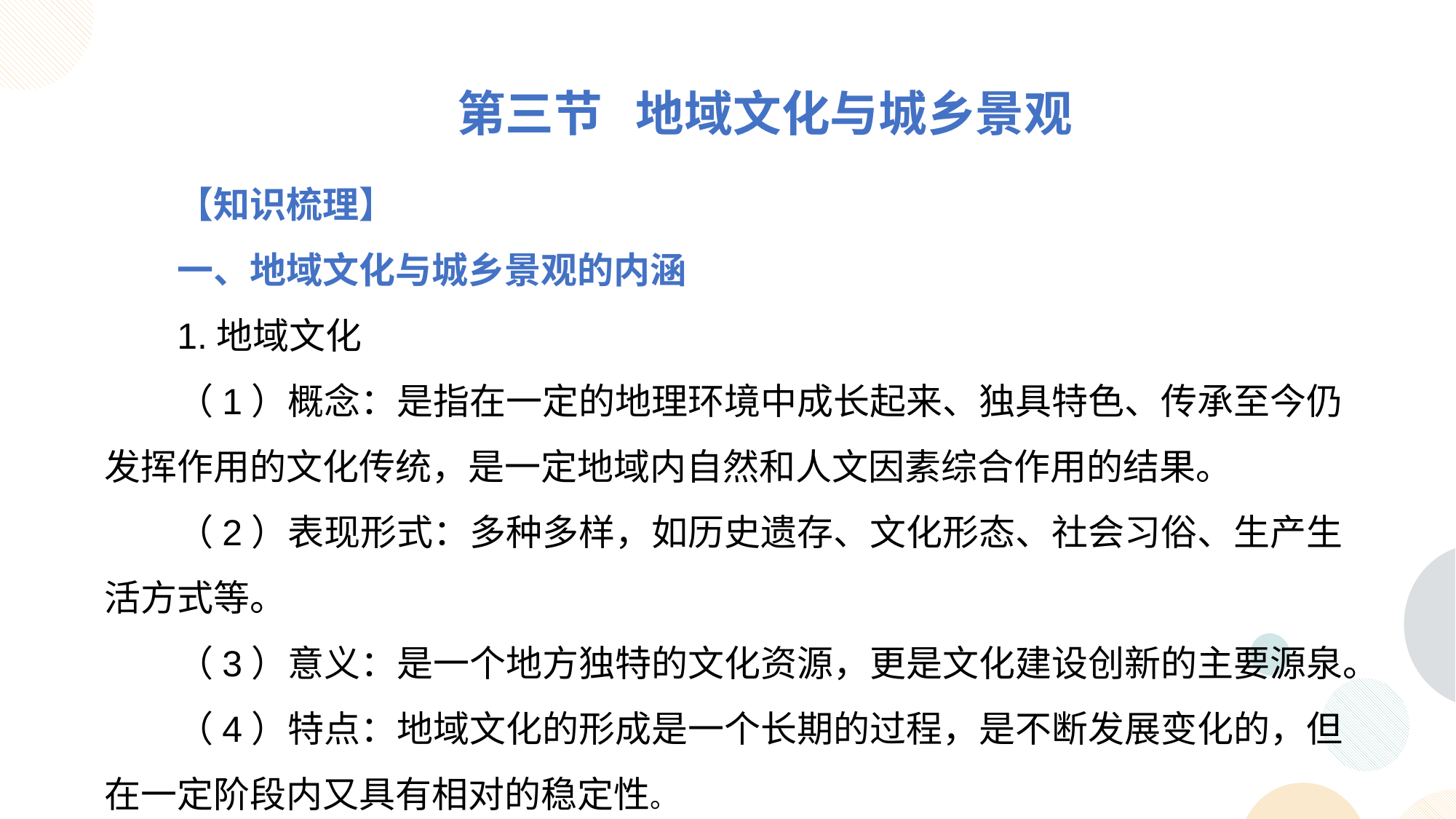

第三节   地域文化与城乡景观
【知识梳理】
一、地域文化与城乡景观的内涵
1.地域文化
（1）概念：是指在一定的地理环境中成长起来、独具特色、传承至今仍发挥作用的文化传统，是一定地域内自然和人文因素综合作用的结果。
（2）表现形式：多种多样，如历史遗存、文化形态、社会习俗、生产生活方式等。
（3）意义：是一个地方独特的文化资源，更是文化建设创新的主要源泉。
（4）特点：地域文化的形成是一个长期的过程，是不断发展变化的，但在一定阶段内又具有相对的稳定性。